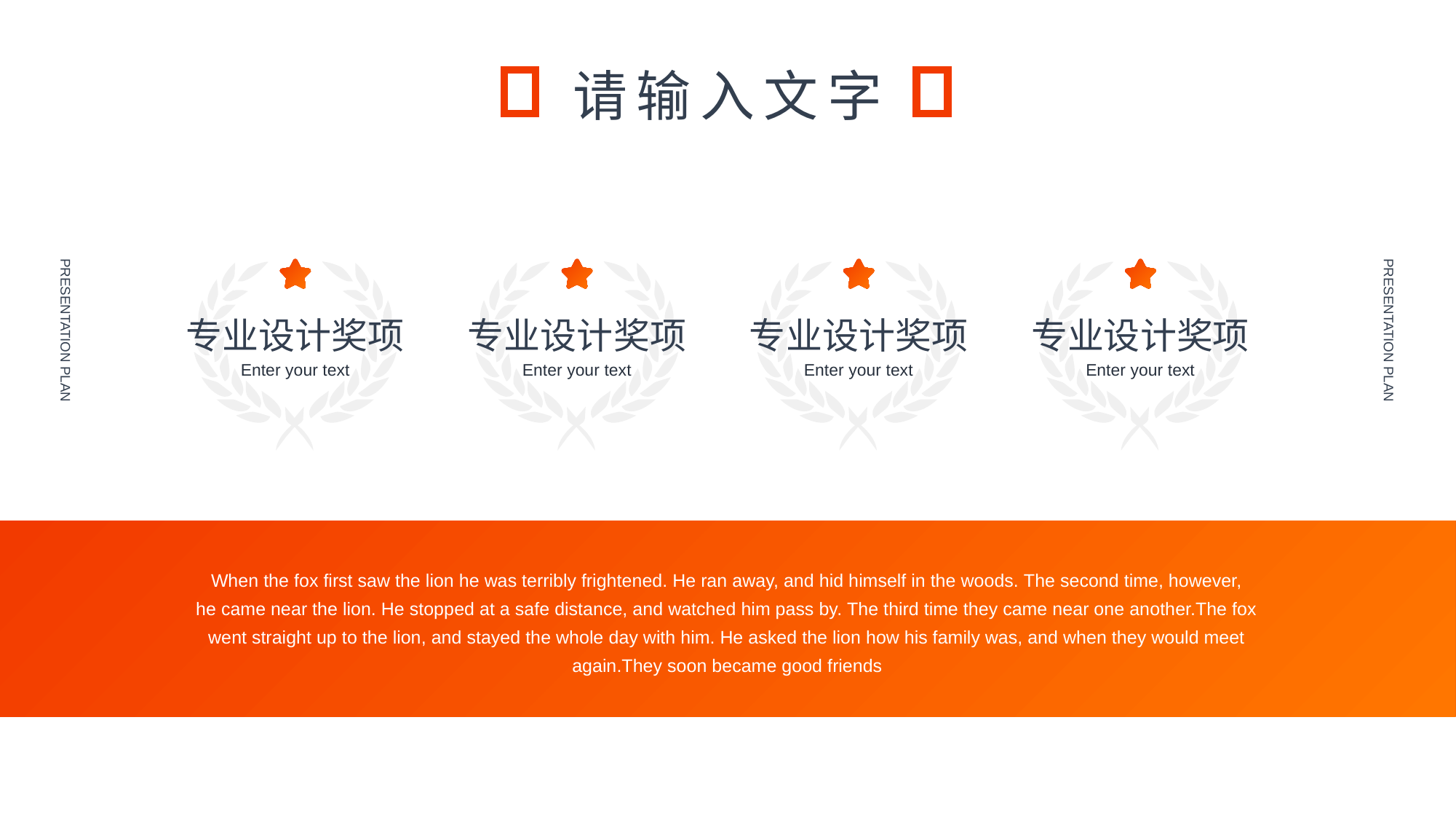

请输入文字

PRESENTATION PLAN
PRESENTATION PLAN

专业设计奖项
Enter your text

专业设计奖项
Enter your text

专业设计奖项
Enter your text

专业设计奖项
Enter your text

When the fox first saw the lion he was terribly frightened. He ran away, and hid himself in the woods. The second time, however, he came near the lion. He stopped at a safe distance, and watched him pass by. The third time they came near one another.The fox went straight up to the lion, and stayed the whole day with him. He asked the lion how his family was, and when they would meet again.They soon became good friends